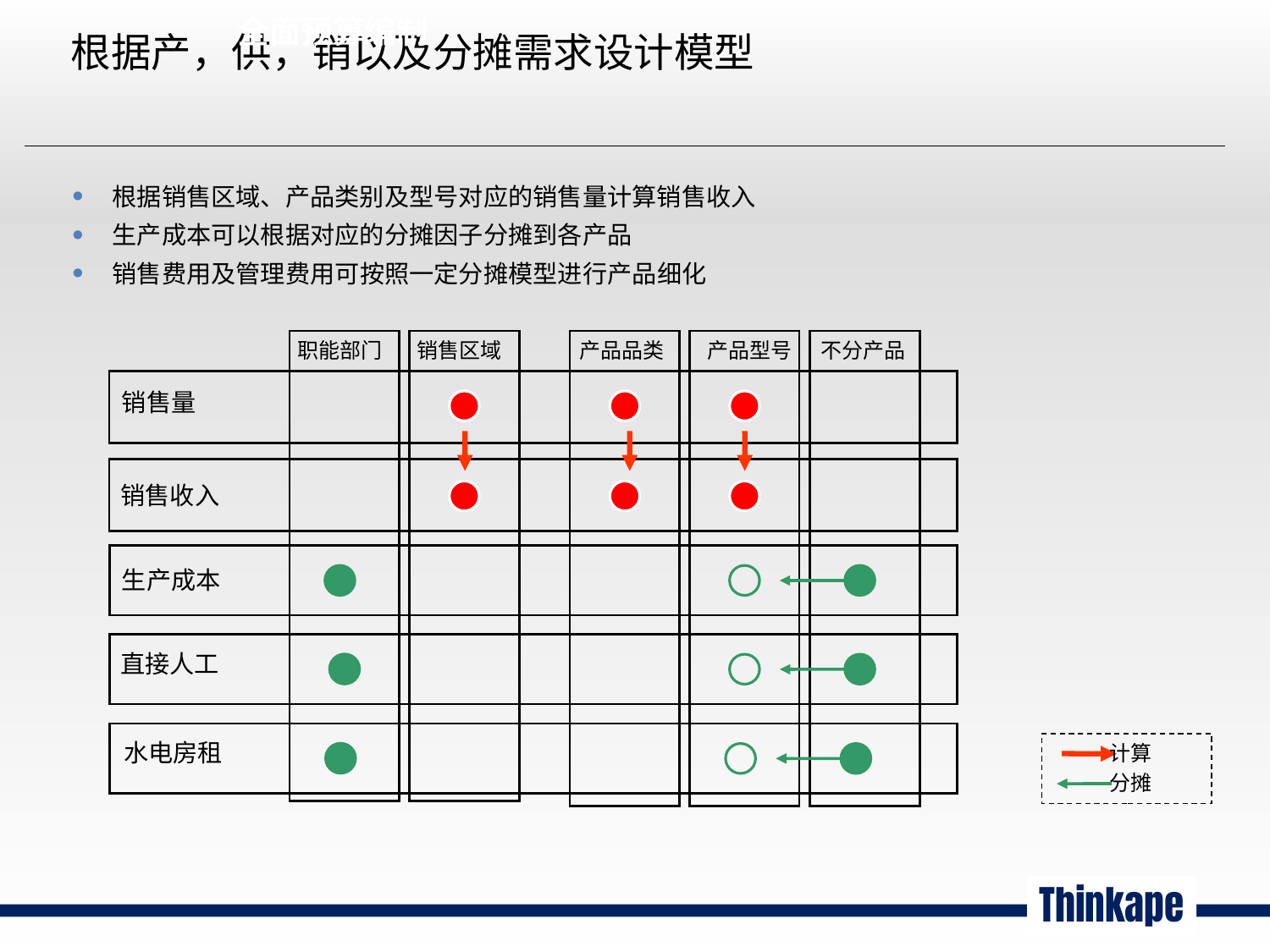

全面预算编制
# 根据产，供，销以及分摊需求设计模型
根据销售区域、产品类别及型号对应的销售量计算销售收入
生产成本可以根据对应的分摊因子分摊到各产品
销售费用及管理费用可按照一定分摊模型进行产品细化

职能部门

销售区域

产品品类

产品型号

不分产品

销售量

销售收入

生产成本

直接人工

水电房租

计算
分摊